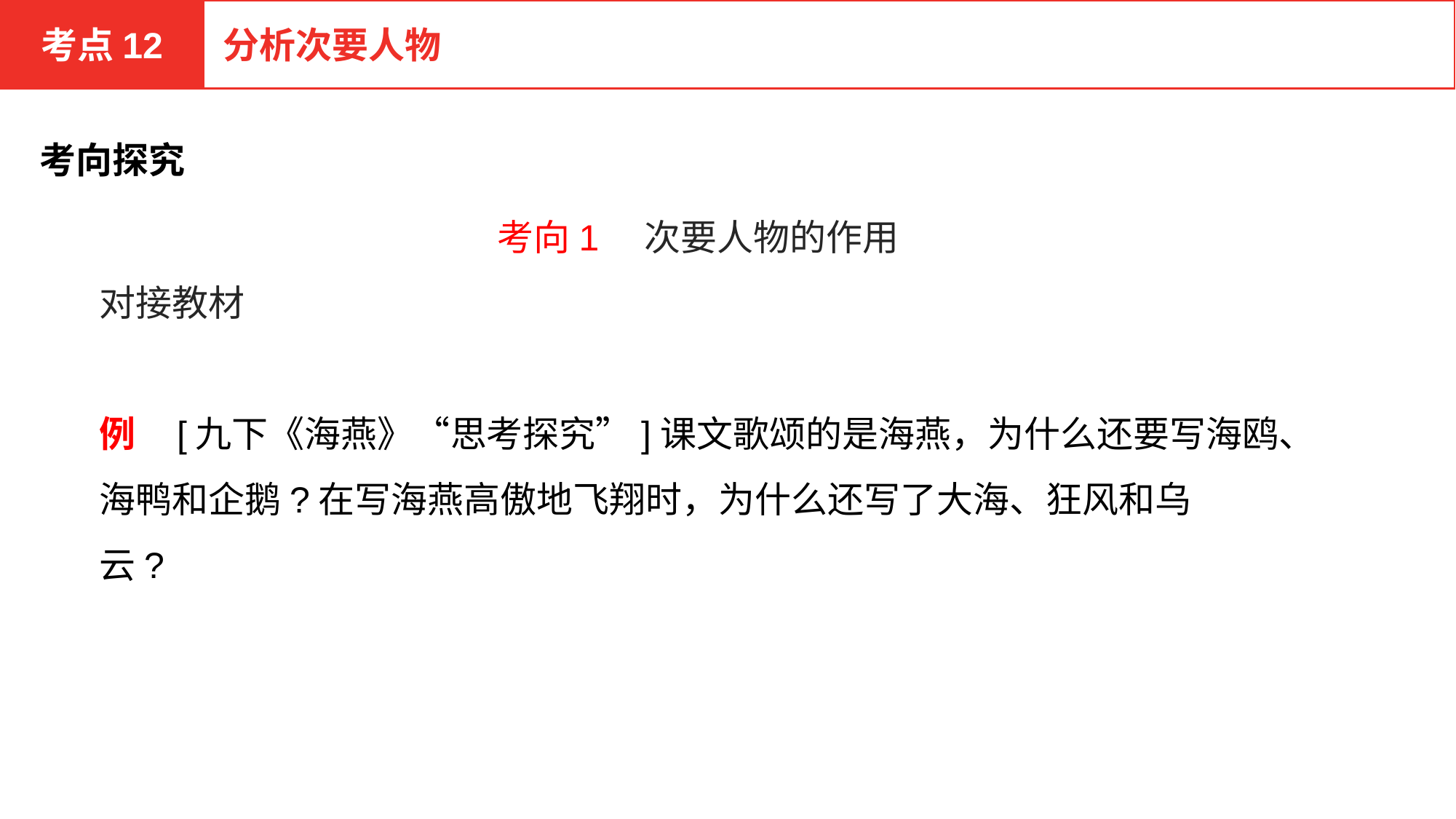

考点12
分析次要人物
考向探究
考向1　次要人物的作用
对接教材

例    [九下《海燕》“思考探究”]课文歌颂的是海燕，为什么还要写海鸥、海鸭和企鹅?在写海燕高傲地飞翔时，为什么还写了大海、狂风和乌云?